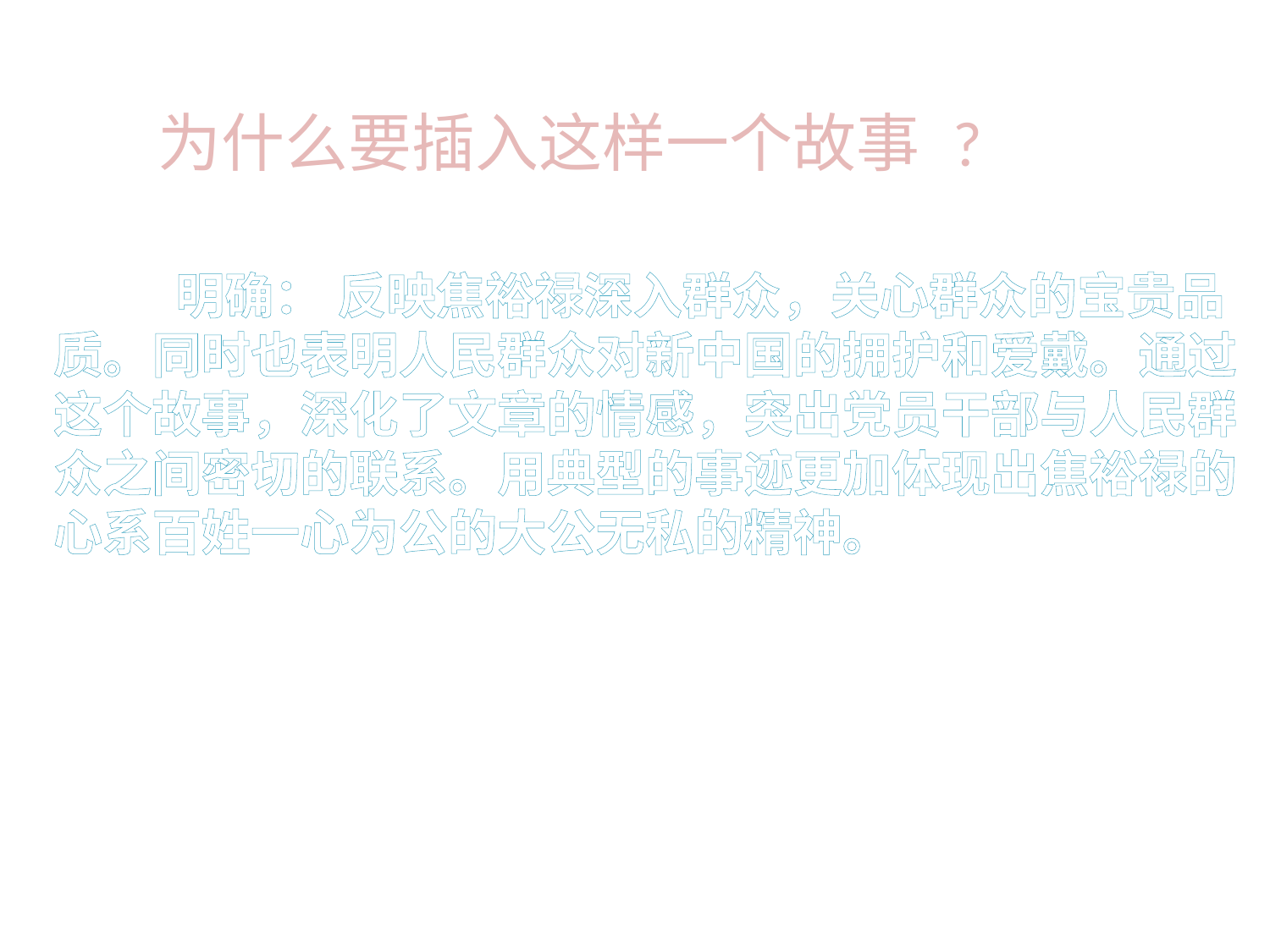

为什么要插入这样一个故事 ?
        明确： 反映焦裕禄深入群众，关心群众的宝贵品质。同时也表明人民群众对新中国的拥护和爱戴。通过这个故事，深化了文章的情感，突出党员干部与人民群众之间密切的联系。用典型的事迹更加体现出焦裕禄的心系百姓一心为公的大公无私的精神。